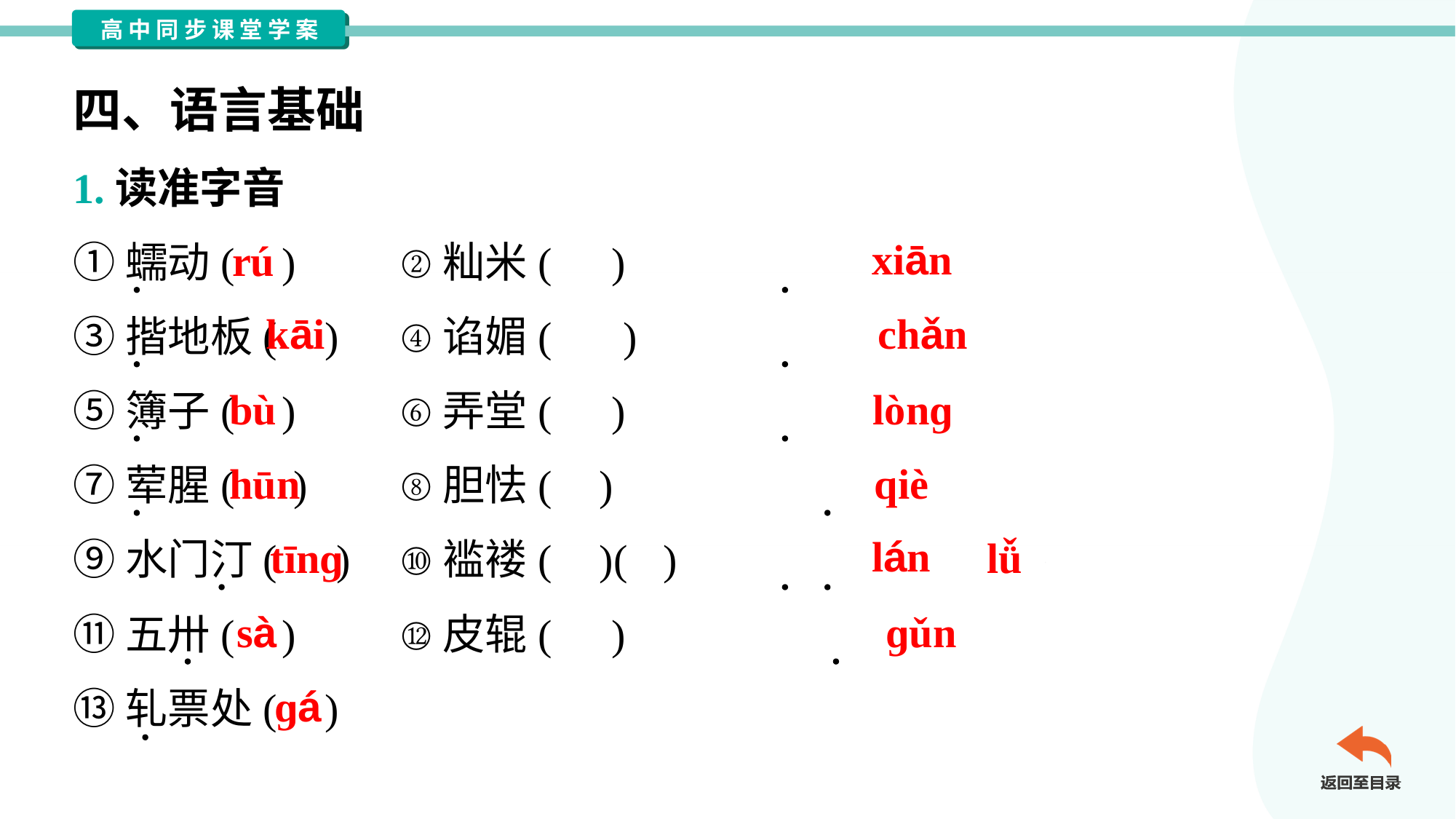

四、语言基础
1.读准字音
①蠕动(    )	②籼米(     )
③揩地板(    )	④谄媚(      )
⑤簿子(    )	⑥弄堂(     )
⑦荤腥(     )	⑧胆怯(    )
⑨水门汀(     )	⑩褴褛(    )(   )
⑪五卅(    )	⑫皮辊(     )
⑬轧票处(    )
rú
xiān
kāi
chǎn

bù
lònɡ

hūn
qiè

tīnɡ
lán
lǚ

sà
ɡǔn

ɡá